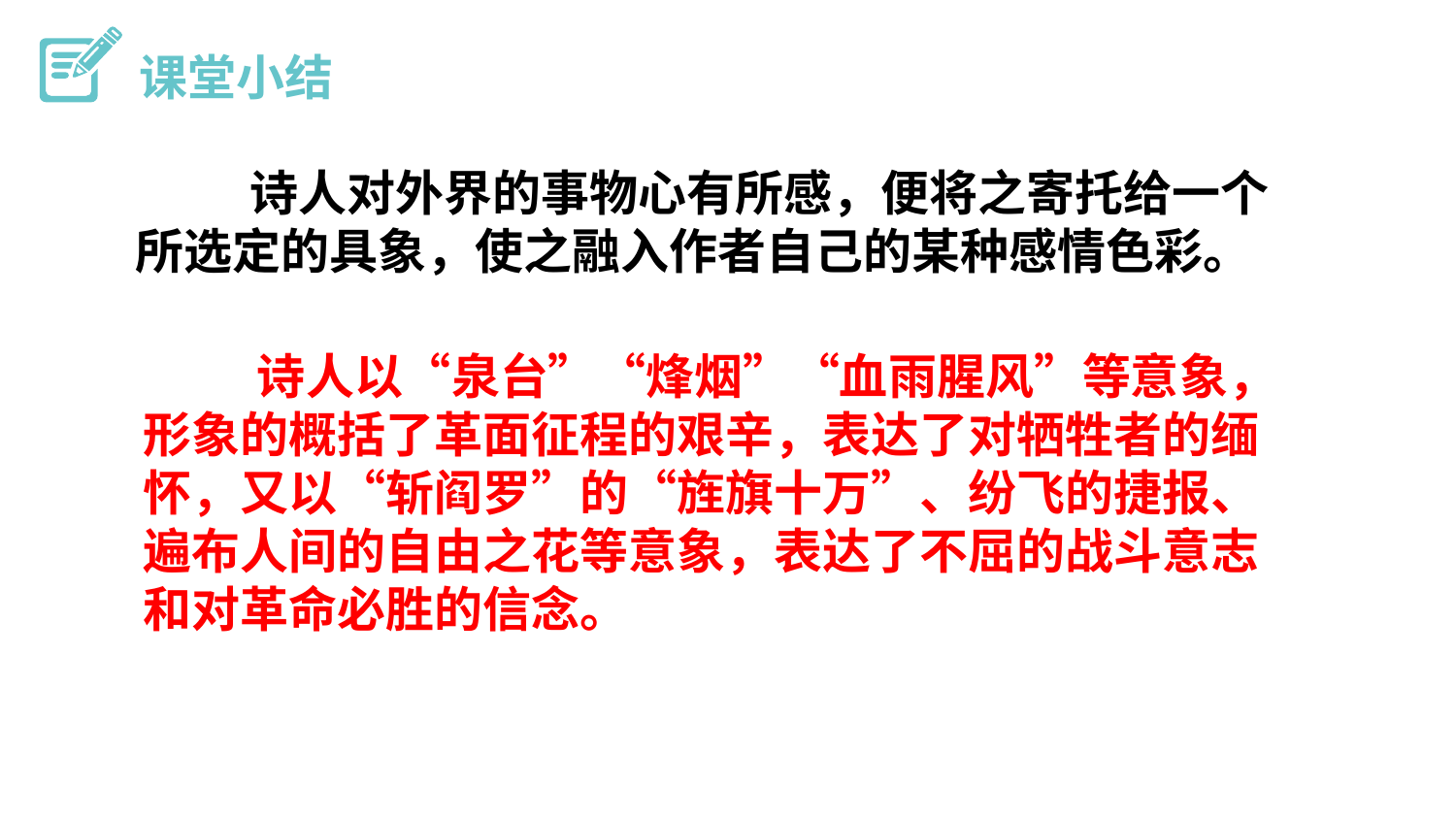

课堂小结
诗人对外界的事物心有所感，便将之寄托给一个所选定的具象，使之融入作者自己的某种感情色彩。
诗人以“泉台”“烽烟”“血雨腥风”等意象，形象的概括了革面征程的艰辛，表达了对牺牲者的缅怀，又以“斩阎罗”的“旌旗十万”、纷飞的捷报、遍布人间的自由之花等意象，表达了不屈的战斗意志和对革命必胜的信念。